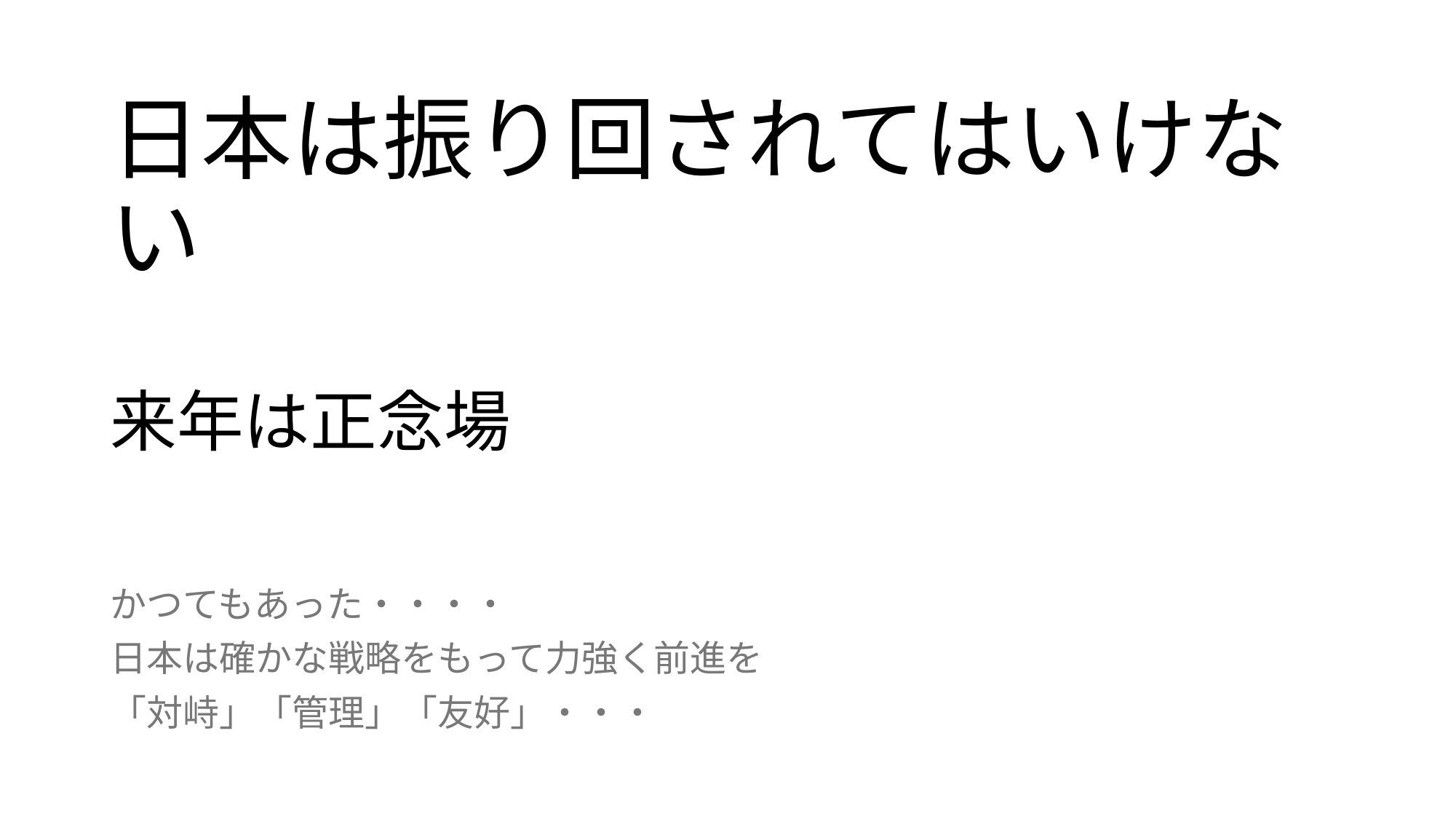

# 日本は振り回されてはいけない 来年は正念場
かつてもあった・・・・
日本は確かな戦略をもって力強く前進を
「対峙」「管理」「友好」・・・